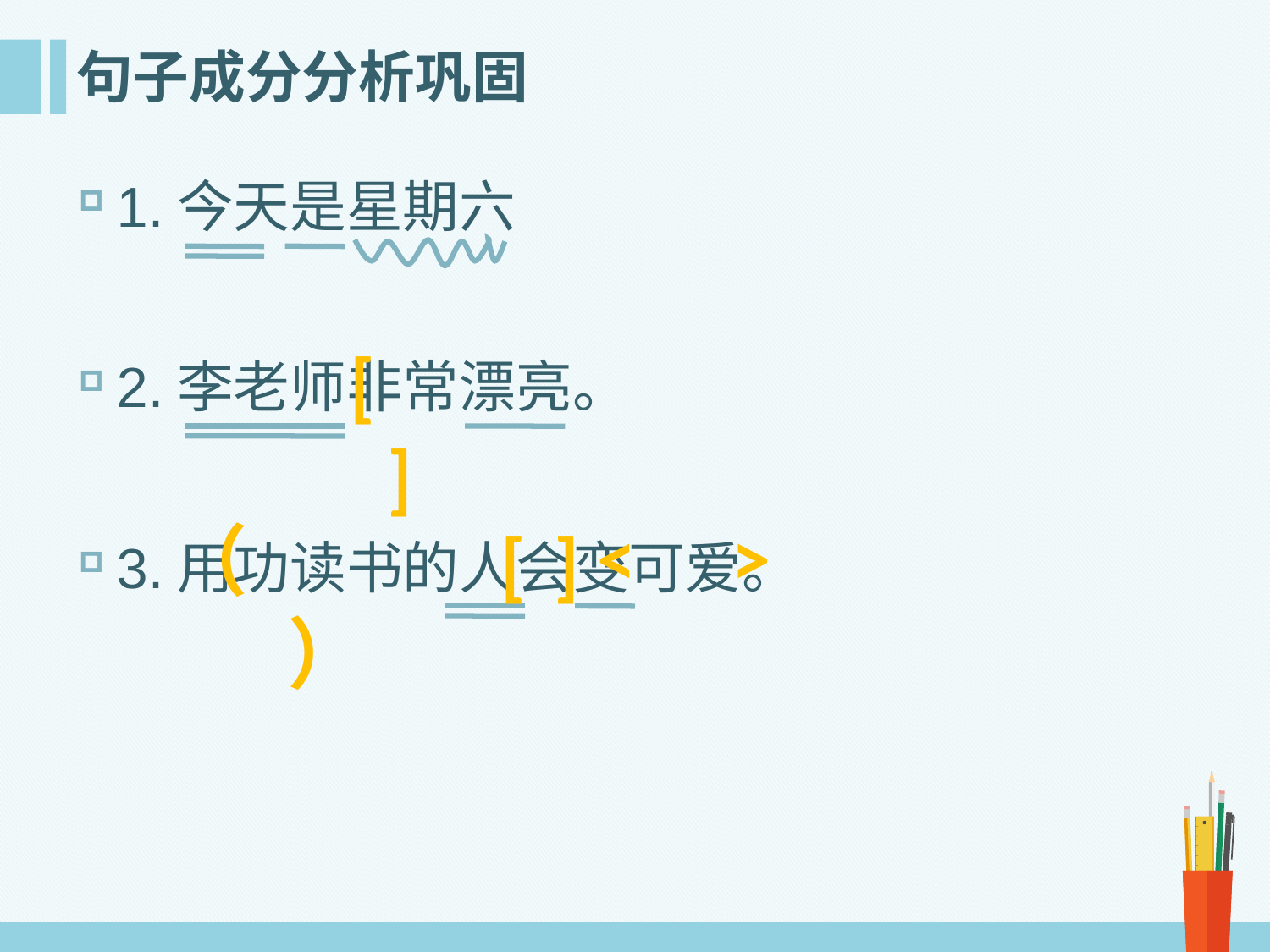

# 句子成分分析巩固
1.今天是星期六

2.李老师非常漂亮。

3.用功读书的人会变可爱。

[    ]
<    >
（           ）
[ ]